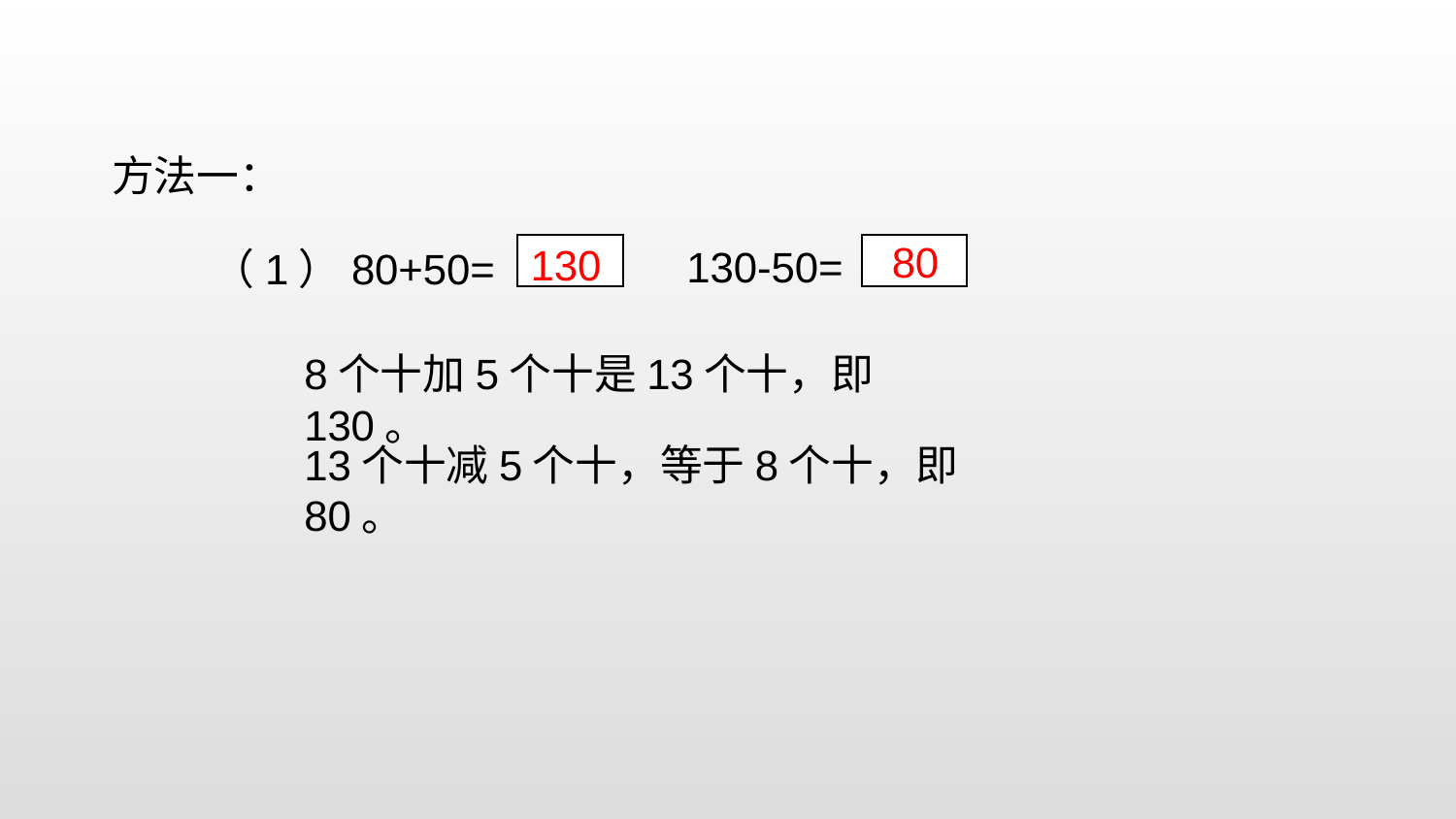

方法一：
80
130
130-50=
（1）80+50=

8个十加5个十是13个十，即130。
13个十减5个十，等于8个十，即80。